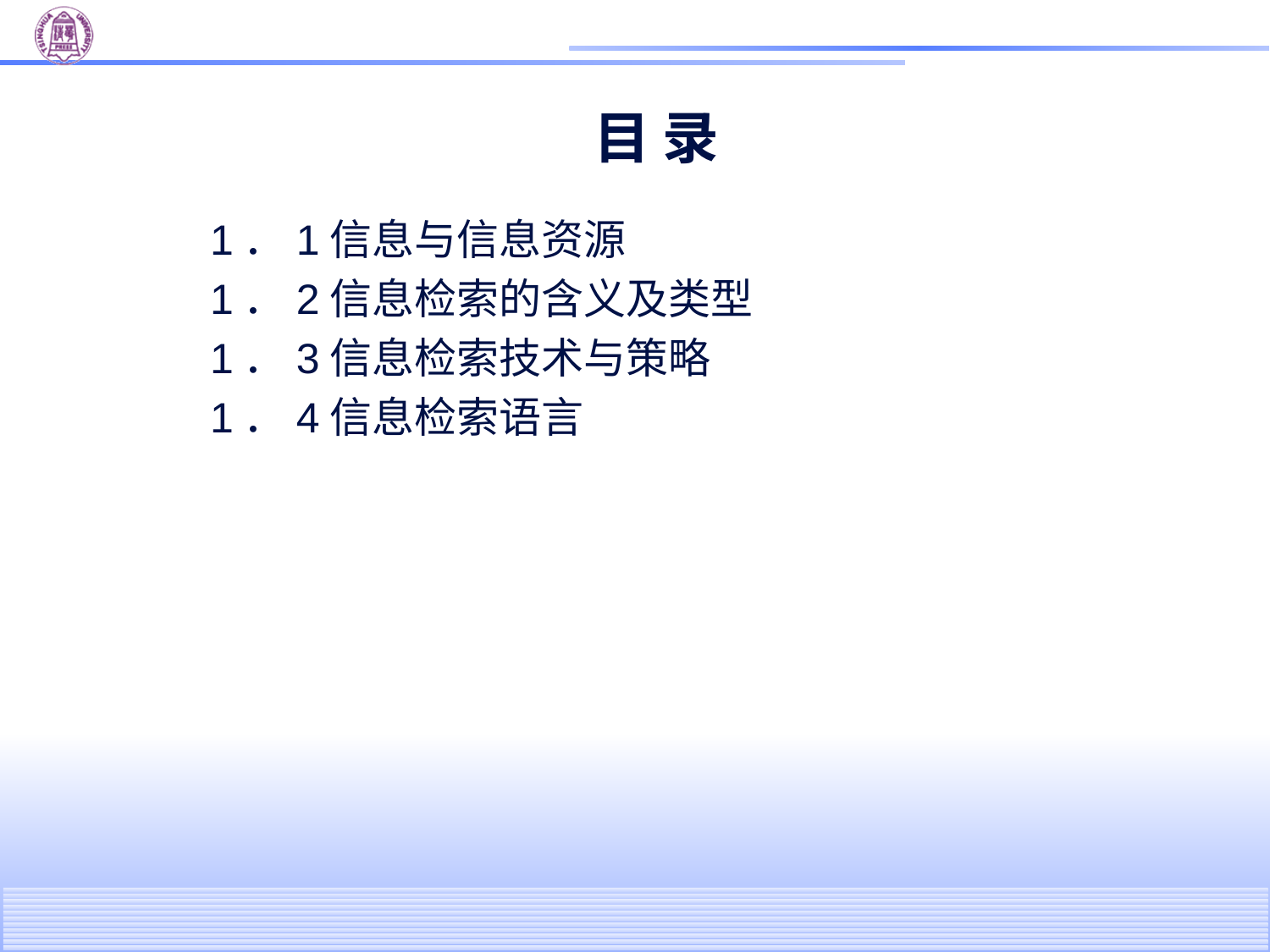

# 目 录
1．1信息与信息资源
1．2信息检索的含义及类型
1．3信息检索技术与策略
1．4信息检索语言